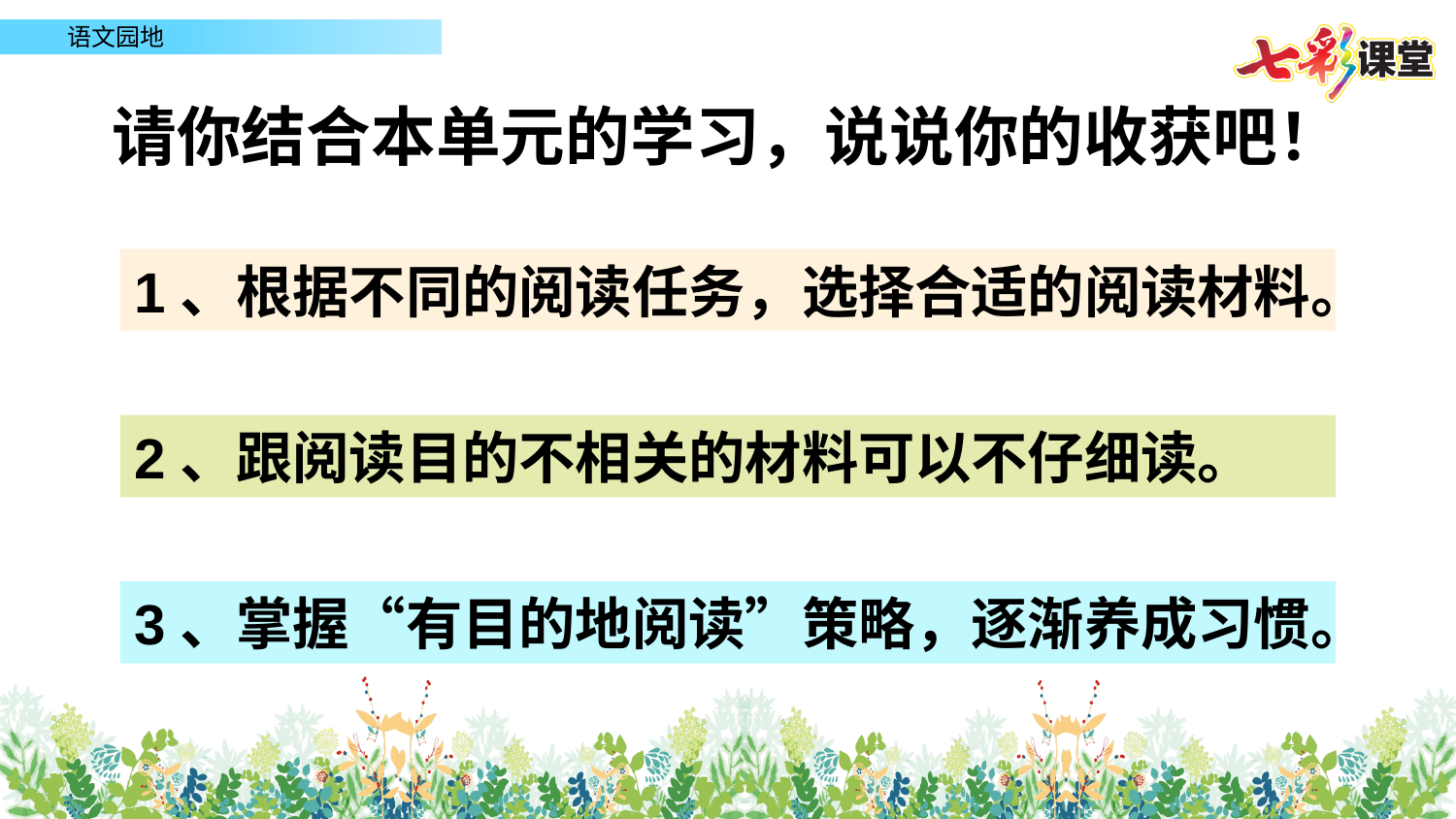

请你结合本单元的学习，说说你的收获吧！
1、根据不同的阅读任务，选择合适的阅读材料。
2、跟阅读目的不相关的材料可以不仔细读。
3、掌握“有目的地阅读”策略，逐渐养成习惯。